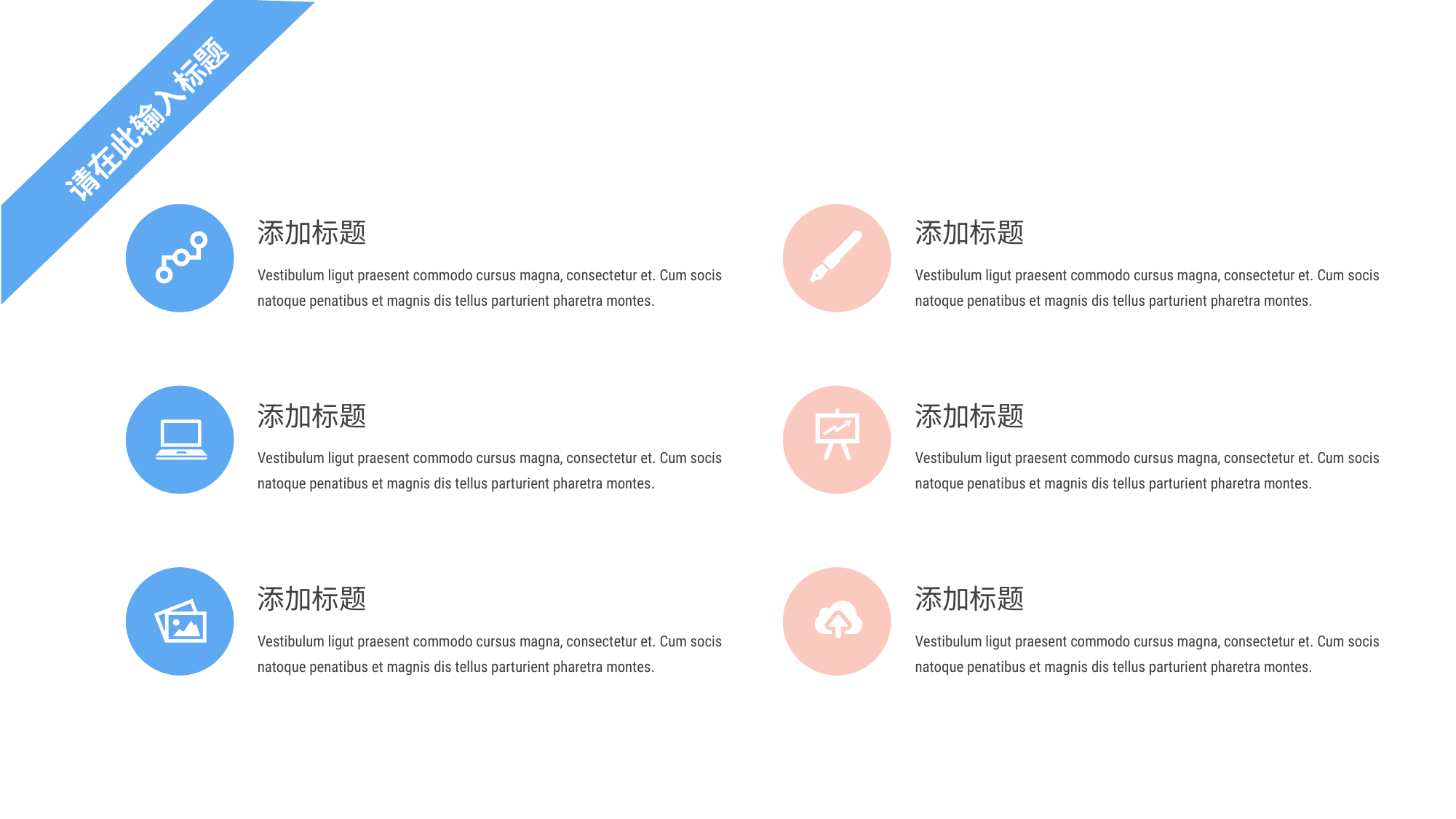

请在此输入标题

添加标题
添加标题

Vestibulum ligut praesent commodo cursus magna, consectetur et. Cum socis natoque penatibus et magnis dis tellus parturient pharetra montes.
Vestibulum ligut praesent commodo cursus magna, consectetur et. Cum socis natoque penatibus et magnis dis tellus parturient pharetra montes.

添加标题
添加标题

Vestibulum ligut praesent commodo cursus magna, consectetur et. Cum socis natoque penatibus et magnis dis tellus parturient pharetra montes.
Vestibulum ligut praesent commodo cursus magna, consectetur et. Cum socis natoque penatibus et magnis dis tellus parturient pharetra montes.

添加标题
添加标题

Vestibulum ligut praesent commodo cursus magna, consectetur et. Cum socis natoque penatibus et magnis dis tellus parturient pharetra montes.
Vestibulum ligut praesent commodo cursus magna, consectetur et. Cum socis natoque penatibus et magnis dis tellus parturient pharetra montes.